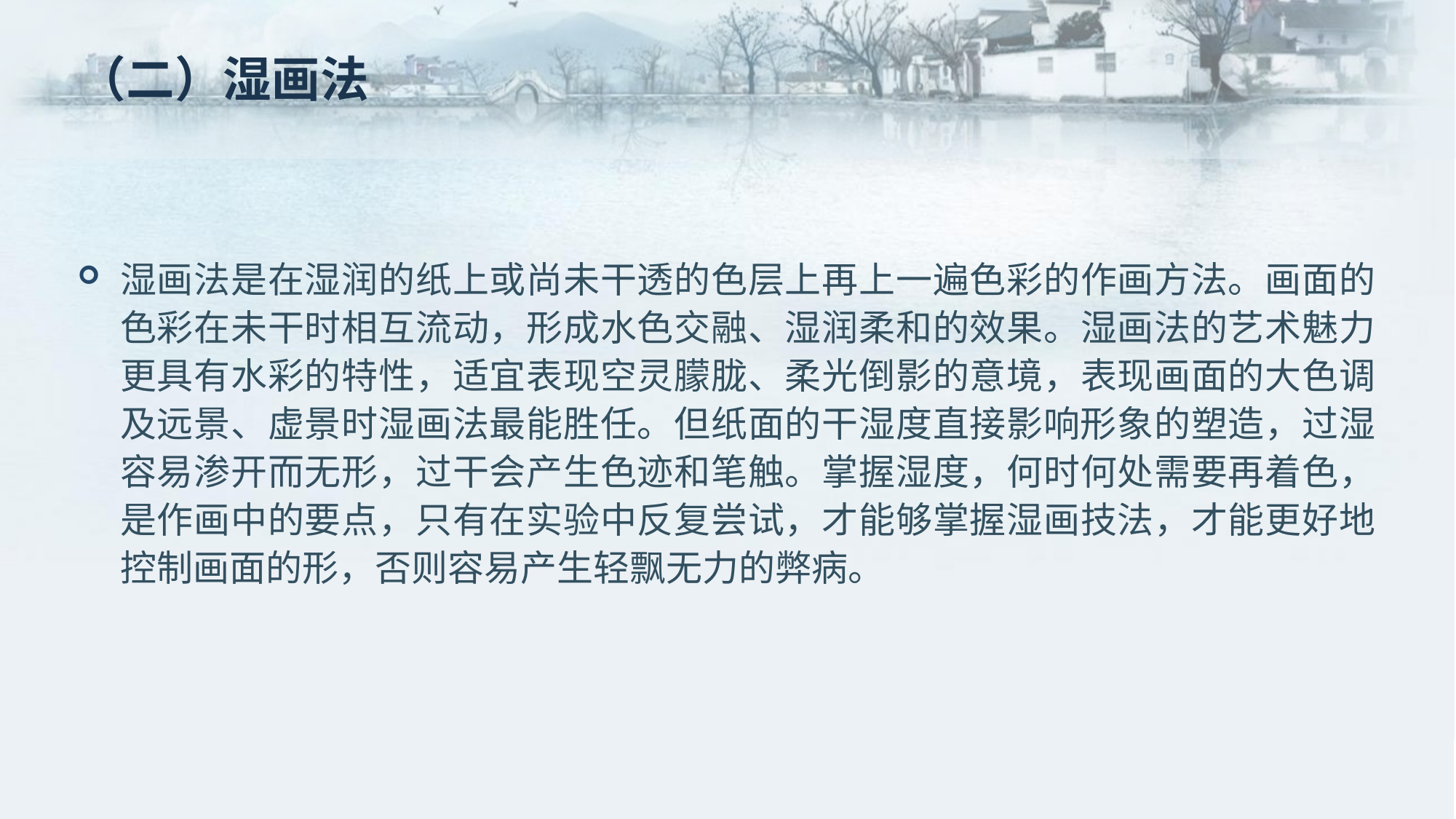

# （二）湿画法
湿画法是在湿润的纸上或尚未干透的色层上再上一遍色彩的作画方法。画面的色彩在未干时相互流动，形成水色交融、湿润柔和的效果。湿画法的艺术魅力更具有水彩的特性，适宜表现空灵朦胧、柔光倒影的意境，表现画面的大色调及远景、虚景时湿画法最能胜任。但纸面的干湿度直接影响形象的塑造，过湿容易渗开而无形，过干会产生色迹和笔触。掌握湿度，何时何处需要再着色，是作画中的要点，只有在实验中反复尝试，才能够掌握湿画技法，才能更好地控制画面的形，否则容易产生轻飘无力的弊病。